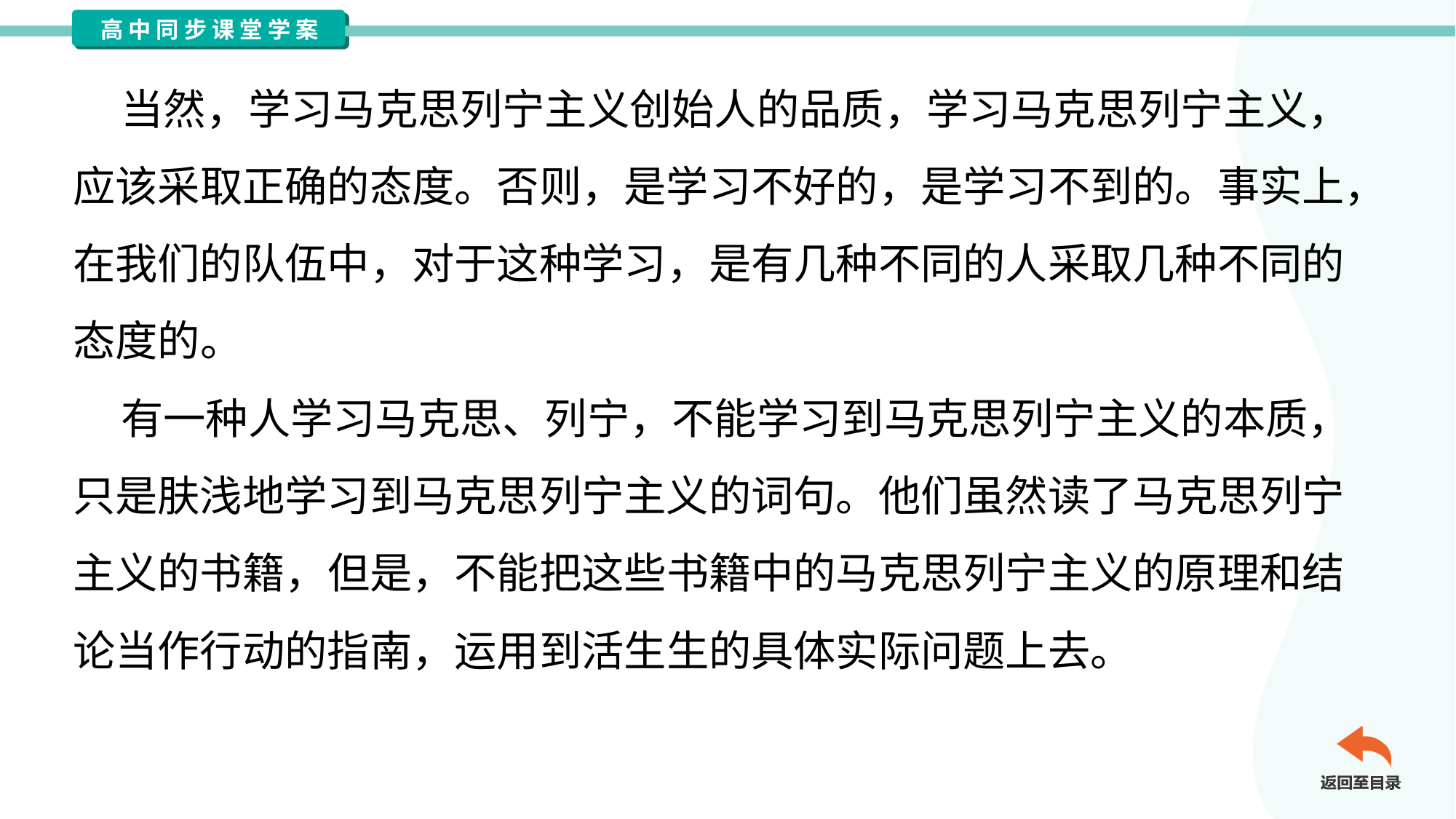

当然，学习马克思列宁主义创始人的品质，学习马克思列宁主义，
应该采取正确的态度。否则，是学习不好的，是学习不到的。事实上，
在我们的队伍中，对于这种学习，是有几种不同的人采取几种不同的
态度的。
    有一种人学习马克思、列宁，不能学习到马克思列宁主义的本质，
只是肤浅地学习到马克思列宁主义的词句。他们虽然读了马克思列宁
主义的书籍，但是，不能把这些书籍中的马克思列宁主义的原理和结
论当作行动的指南，运用到活生生的具体实际问题上去。